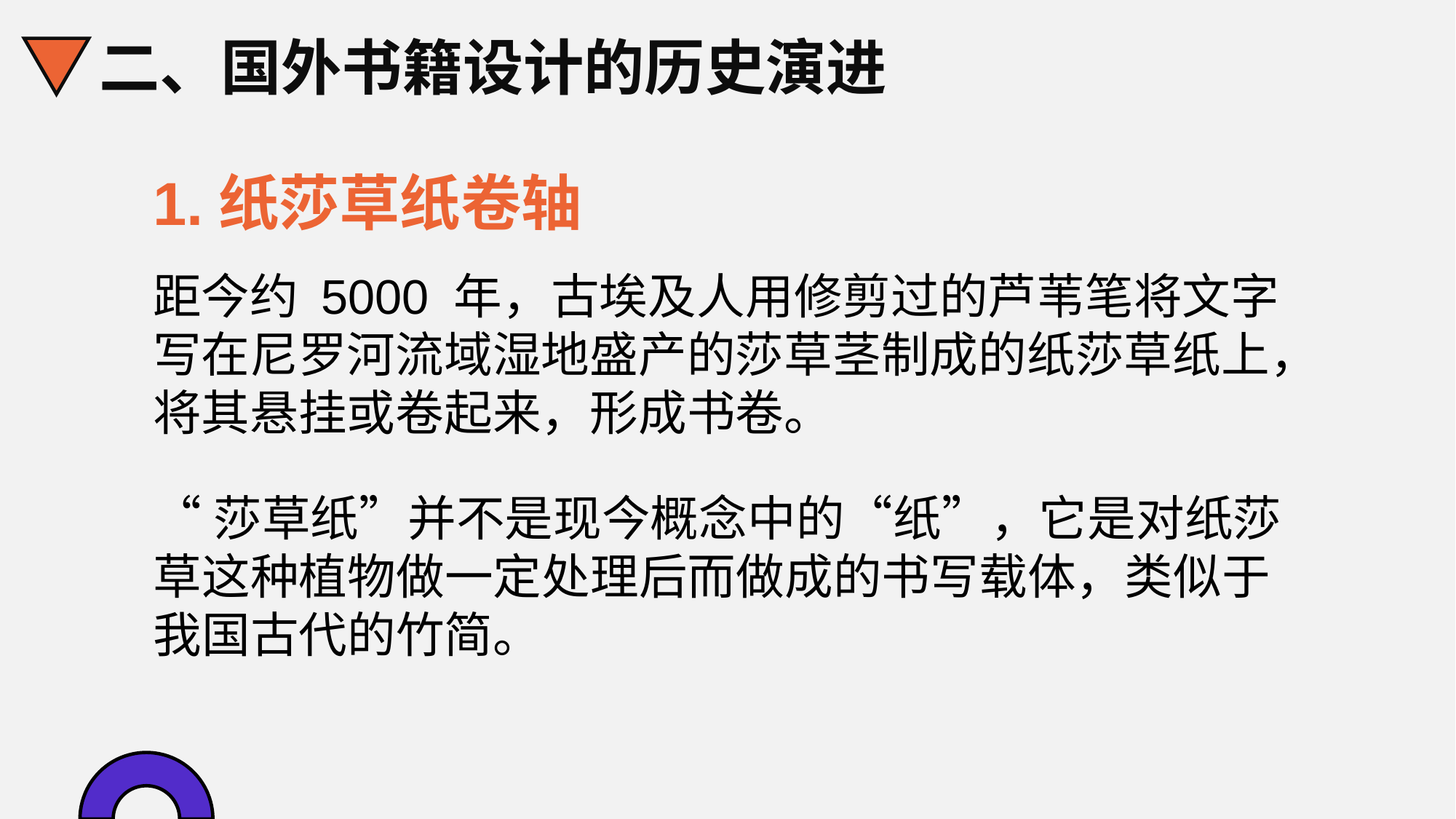

二、国外书籍设计的历史演进

1.纸莎草纸卷轴
距今约 5000 年，古埃及人用修剪过的芦苇笔将文字写在尼罗河流域湿地盛产的莎草茎制成的纸莎草纸上，将其悬挂或卷起来，形成书卷。
“莎草纸”并不是现今概念中的“纸”，它是对纸莎草这种植物做一定处理后而做成的书写载体，类似于我国古代的竹简。